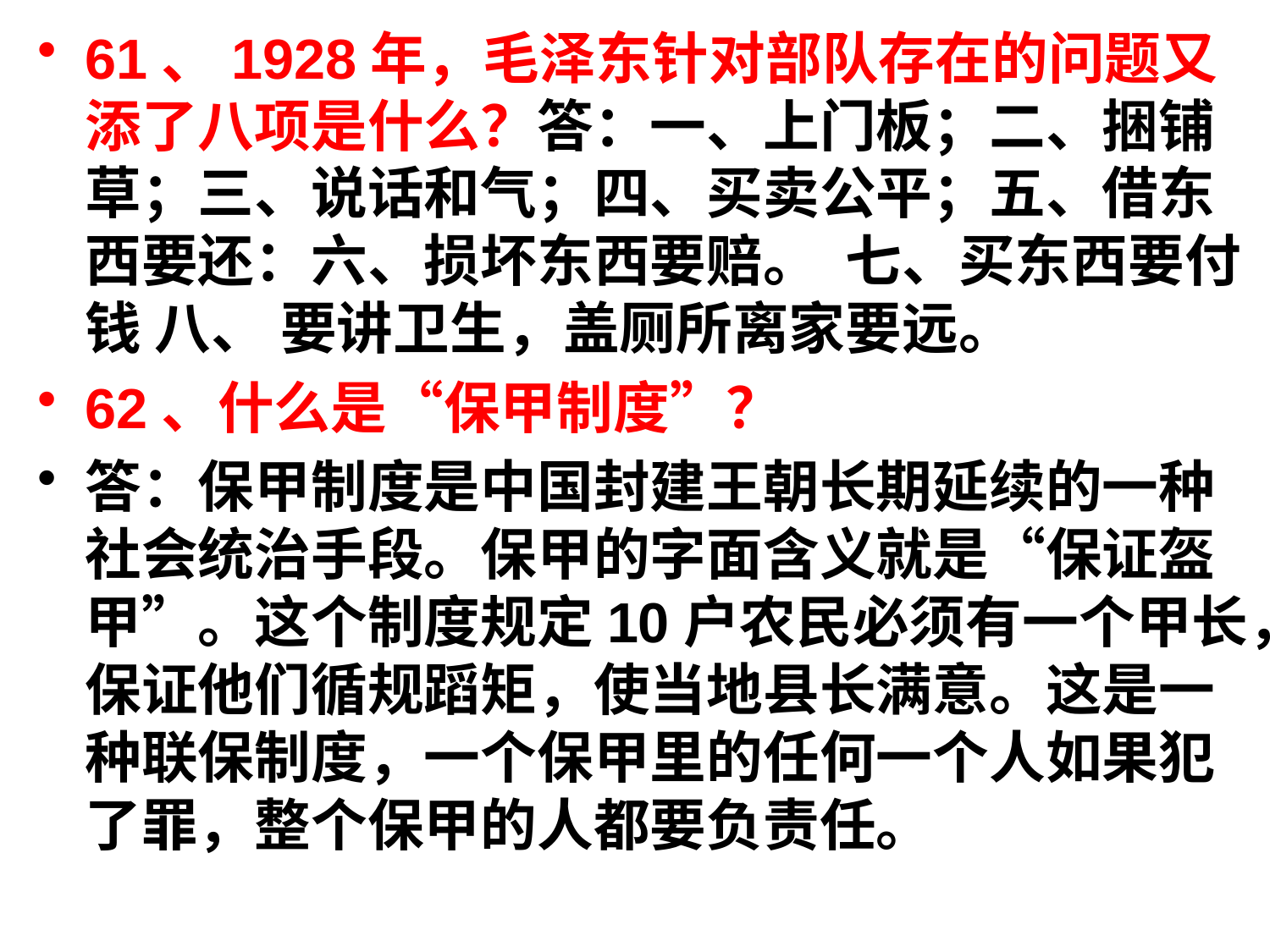

61、1928年，毛泽东针对部队存在的问题又添了八项是什么？答：一、上门板；二、捆铺草；三、说话和气；四、买卖公平；五、借东西要还：六、损坏东西要赔。  七、买东西要付钱 八、 要讲卫生，盖厕所离家要远。
62、什么是“保甲制度”？
答：保甲制度是中国封建王朝长期延续的一种社会统治手段。保甲的字面含义就是“保证盔甲”。这个制度规定10户农民必须有一个甲长，保证他们循规蹈矩，使当地县长满意。这是一种联保制度，一个保甲里的任何一个人如果犯了罪，整个保甲的人都要负责任。

#